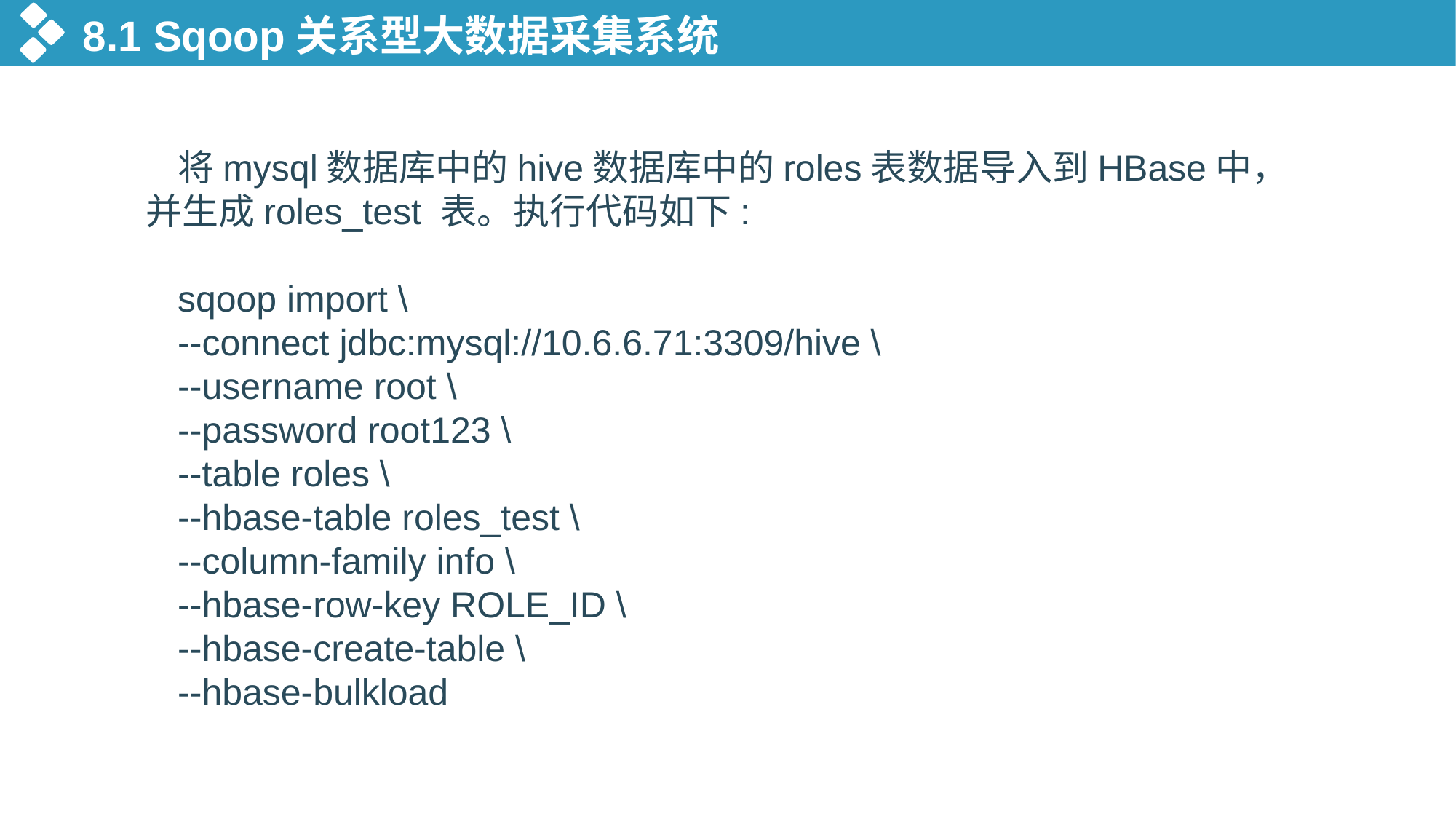

8.1 Sqoop关系型大数据采集系统

将mysql数据库中的hive数据库中的roles表数据导入到HBase中，并生成roles_test 表。执行代码如下:

sqoop import \
--connect jdbc:mysql://10.6.6.71:3309/hive \
--username root \
--password root123 \
--table roles \
--hbase-table roles_test \
--column-family info \
--hbase-row-key ROLE_ID \
--hbase-create-table \
--hbase-bulkload